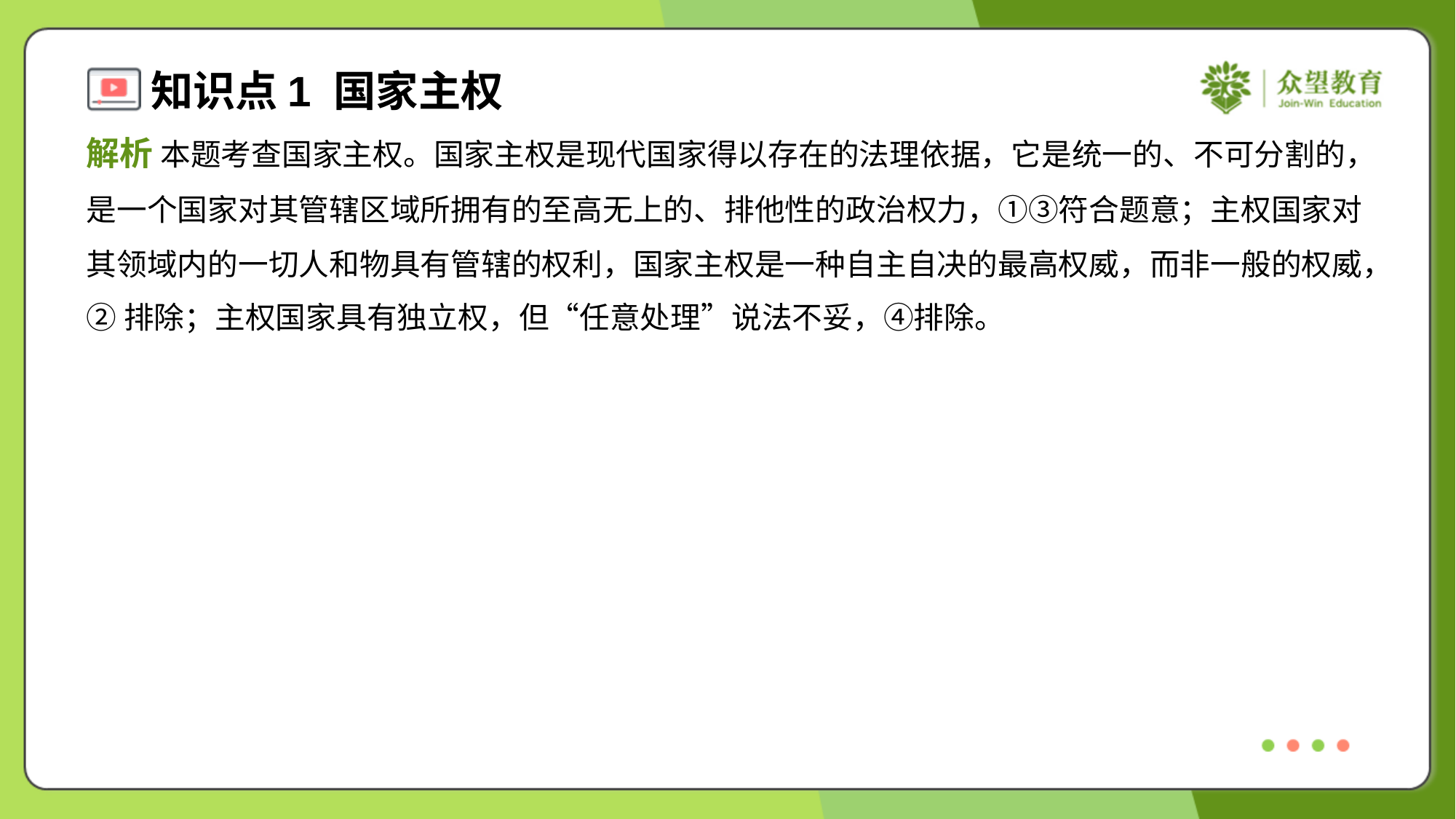

解析 本题考查国家主权。国家主权是现代国家得以存在的法理依据，它是统一的、不可分割的，
是一个国家对其管辖区域所拥有的至高无上的、排他性的政治权力，①③符合题意；主权国家对
其领域内的一切人和物具有管辖的权利，国家主权是一种自主自决的最高权威，而非一般的权威，
②排除；主权国家具有独立权，但“任意处理”说法不妥，④排除。